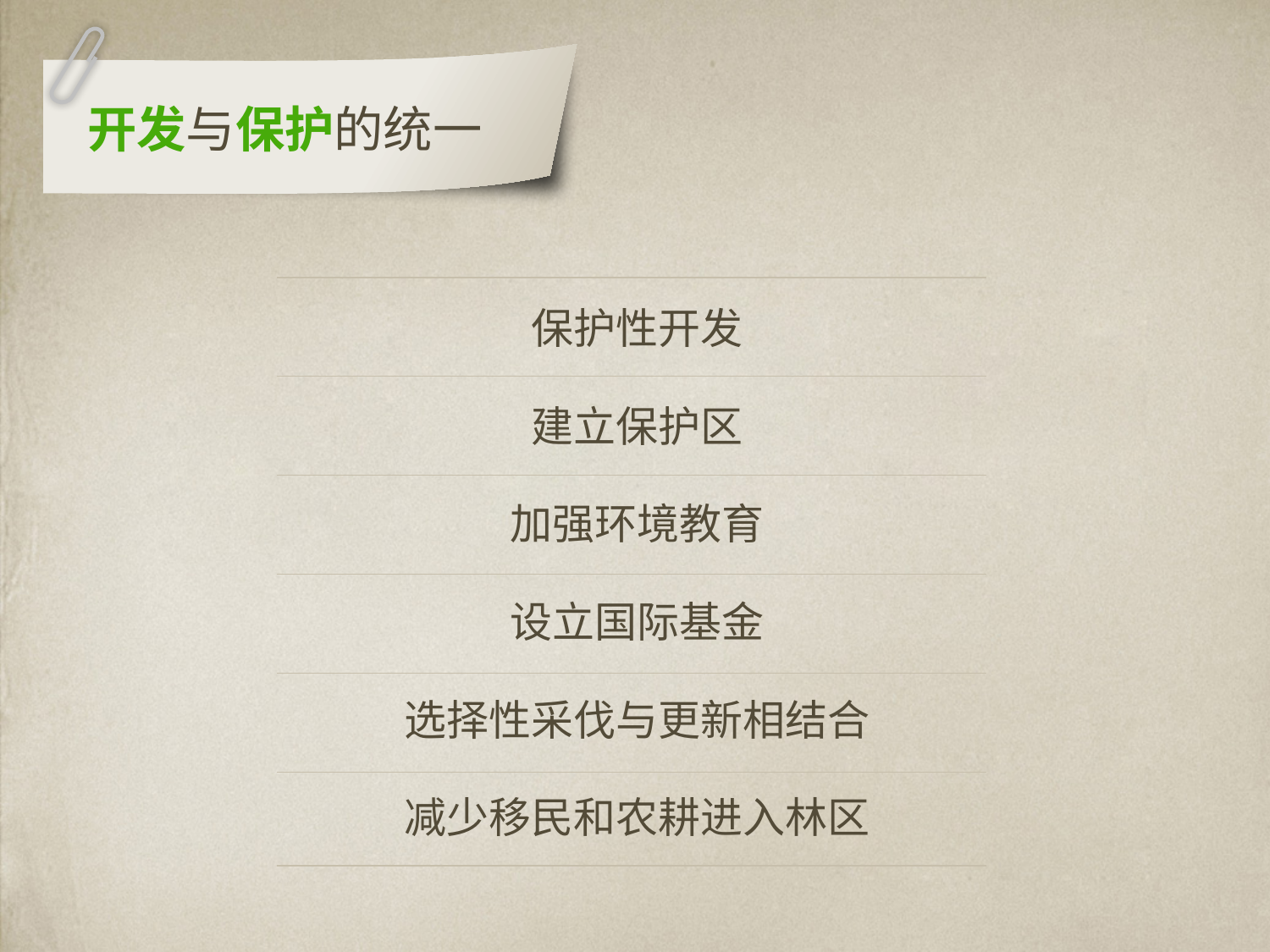

开发与保护的统一
保护性开发
建立保护区
加强环境教育
设立国际基金
选择性采伐与更新相结合
减少移民和农耕进入林区